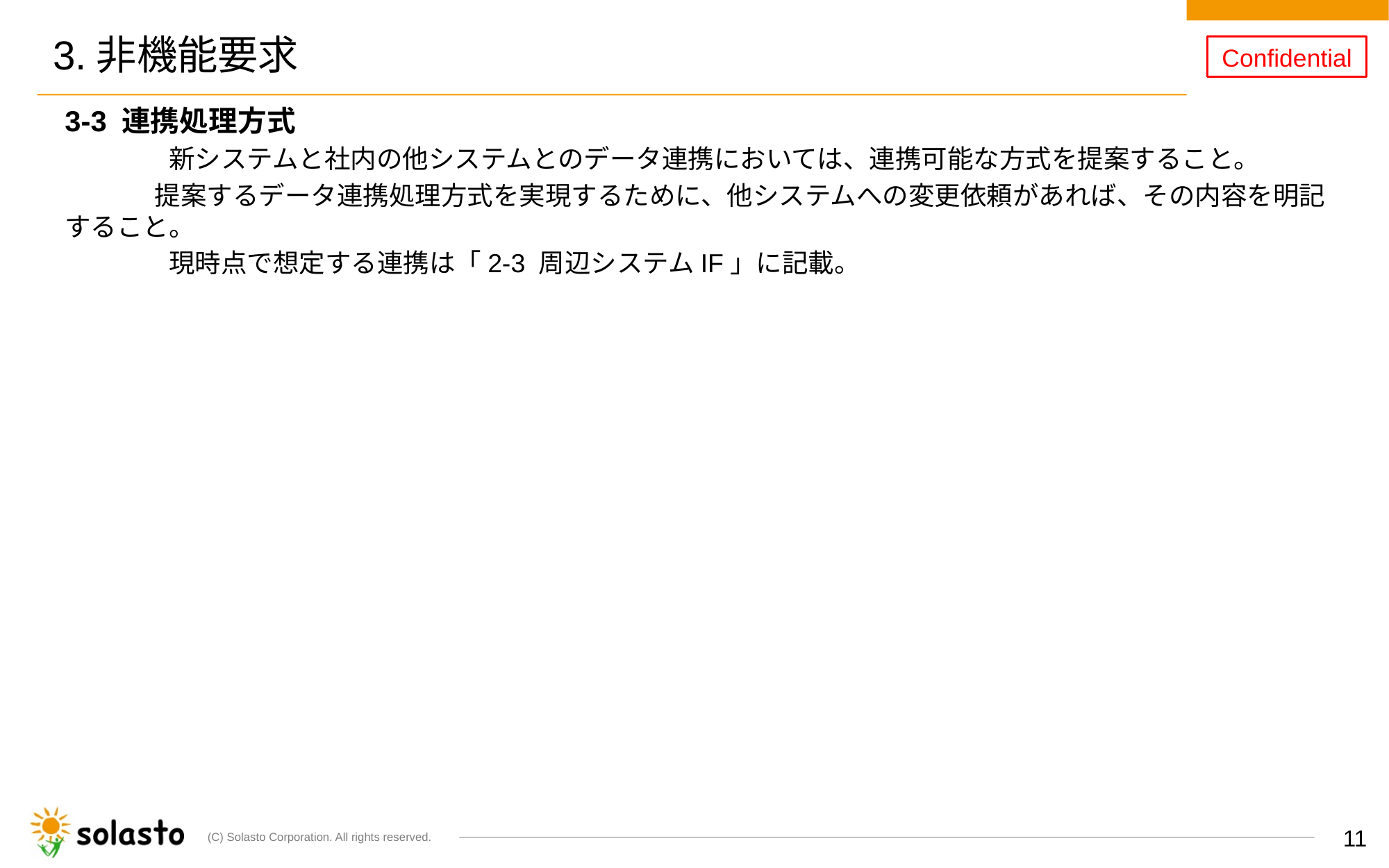

# 3.非機能要求
3-3 連携処理方式
　　　　新システムと社内の他システムとのデータ連携においては、連携可能な方式を提案すること。
　　　  提案するデータ連携処理方式を実現するために、他システムへの変更依頼があれば、その内容を明記すること。
　　　　現時点で想定する連携は「2-3 周辺システムIF」に記載。